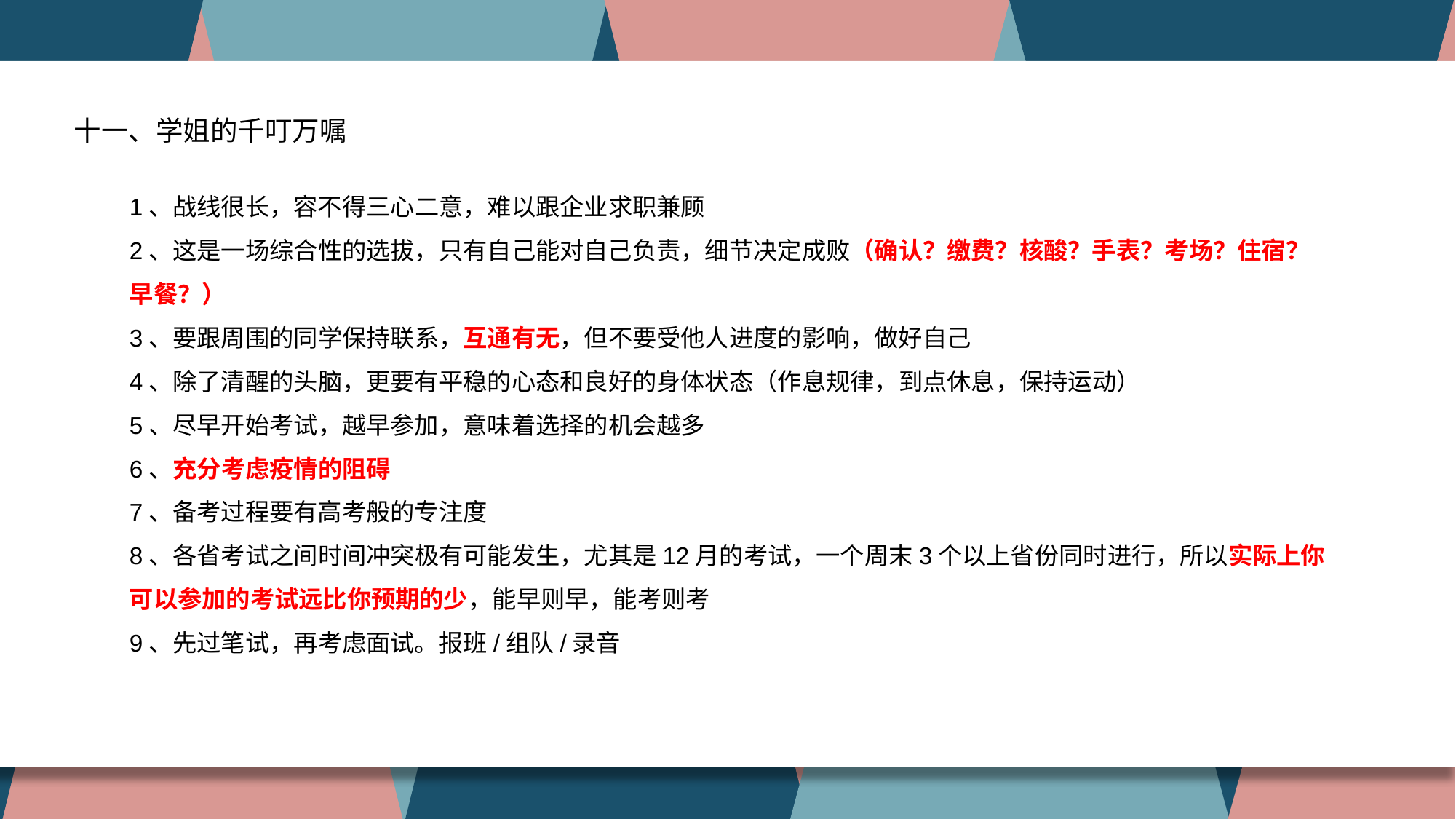

公务员考试：省考、国考，符合岗位所设的专业、学历等条件即可报考，面向人员范围广，社会性强
选调生考试：各省份自行面向特定高校选拔，门槛高，竞争小
十一、学姐的千叮万嘱
1、战线很长，容不得三心二意，难以跟企业求职兼顾
2、这是一场综合性的选拔，只有自己能对自己负责，细节决定成败（确认？缴费？核酸？手表？考场？住宿？早餐？）
3、要跟周围的同学保持联系，互通有无，但不要受他人进度的影响，做好自己
4、除了清醒的头脑，更要有平稳的心态和良好的身体状态（作息规律，到点休息，保持运动）
5、尽早开始考试，越早参加，意味着选择的机会越多
6、充分考虑疫情的阻碍
7、备考过程要有高考般的专注度
8、各省考试之间时间冲突极有可能发生，尤其是12月的考试，一个周末3个以上省份同时进行，所以实际上你可以参加的考试远比你预期的少，能早则早，能考则考
9、先过笔试，再考虑面试。报班/组队/录音